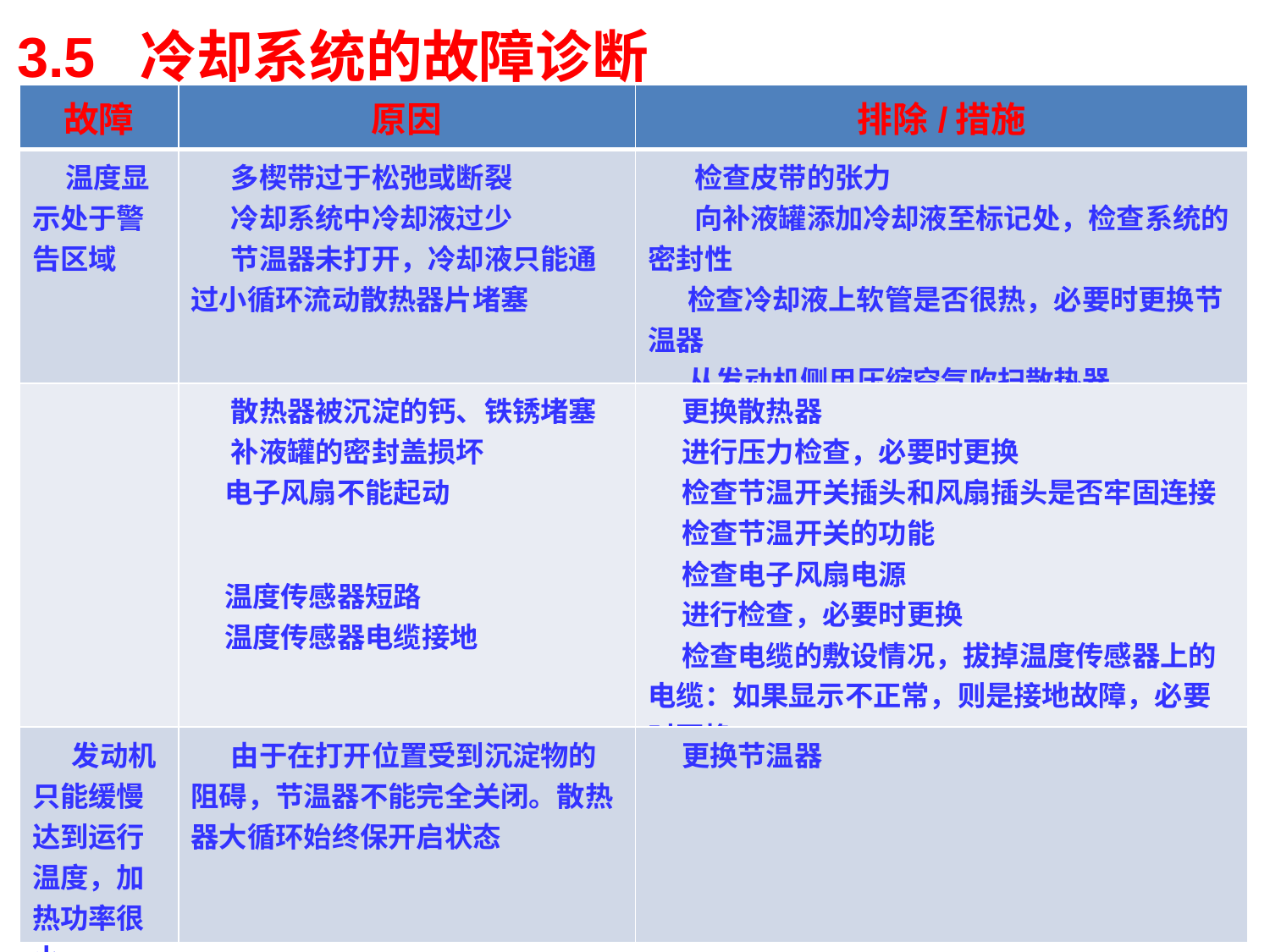

3.5  冷却系统的故障诊断
| 故障 | 原因 | 排除/措施 |
| --- | --- | --- |
| 温度显示处于警告区域 | 多楔带过于松弛或断裂 冷却系统中冷却液过少 节温器未打开，冷却液只能通过小循环流动散热器片堵塞 | 检查皮带的张力 向补液罐添加冷却液至标记处，检查系统的密封性 检查冷却液上软管是否很热，必要时更换节温器 从发动机侧用压缩空气吹扫散热器 |
|  | 散热器被沉淀的钙、铁锈堵塞 补液罐的密封盖损坏 电子风扇不能起动 温度传感器短路 温度传感器电缆接地 | 更换散热器 进行压力检查，必要时更换 检查节温开关插头和风扇插头是否牢固连接 检查节温开关的功能 检查电子风扇电源 进行检查，必要时更换 检查电缆的敷设情况，拔掉温度传感器上的电缆：如果显示不正常，则是接地故障，必要时更换 |
| 发动机只能缓慢达到运行温度，加热功率很小 | 由于在打开位置受到沉淀物的阻碍，节温器不能完全关闭。散热器大循环始终保开启状态 | 更换节温器 |